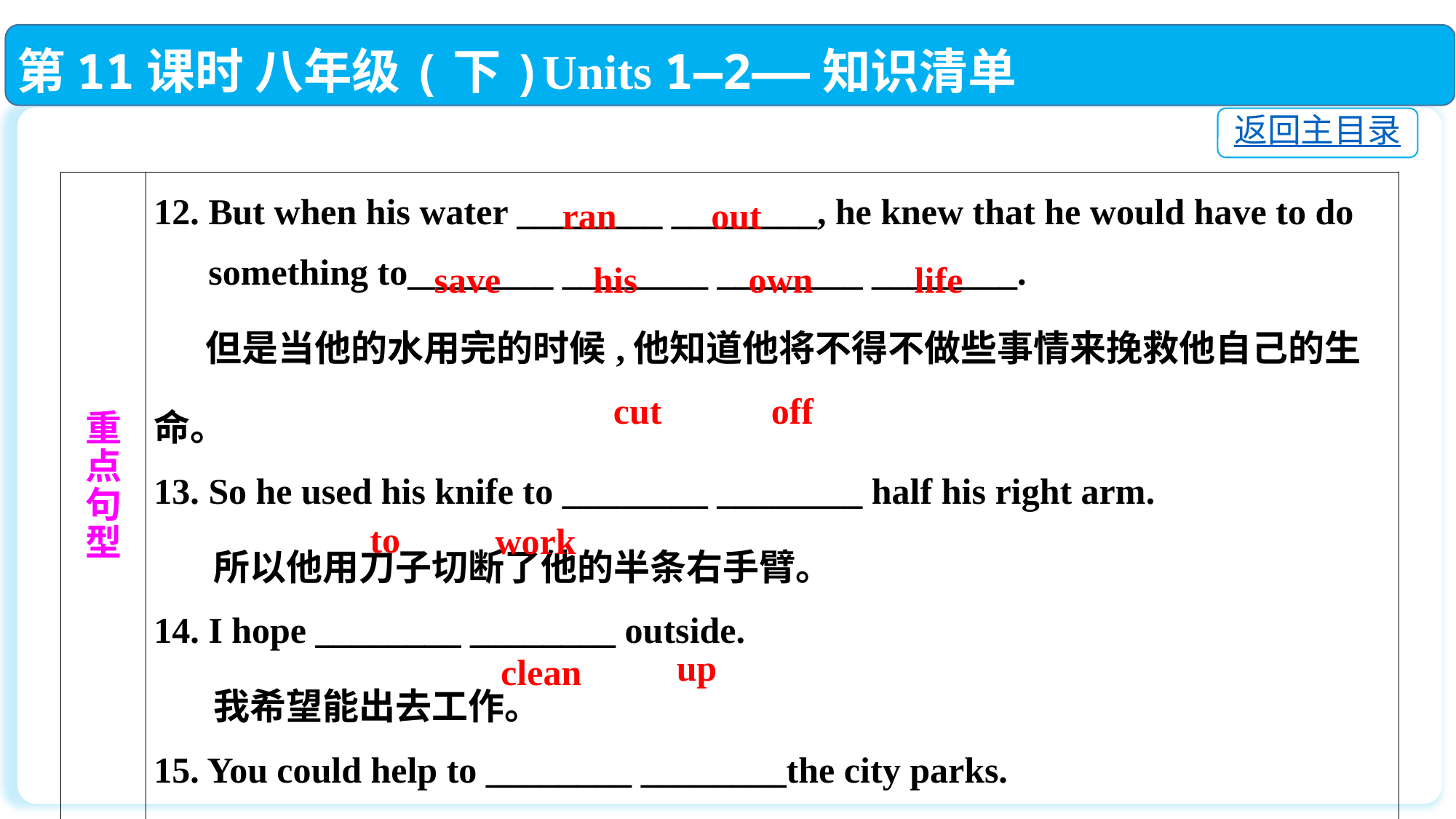

第11课时 八年级(下)Units 1—2——知识清单

返回主目录
| 重 点 句 型 | 12. But when his water \_\_\_\_\_\_\_\_ \_\_\_\_\_\_\_\_, he knew that he would have to do something to\_\_\_\_\_\_\_\_ \_\_\_\_\_\_\_\_ \_\_\_\_\_\_\_\_ \_\_\_\_\_\_\_\_. 但是当他的水用完的时候,他知道他将不得不做些事情来挽救他自己的生命。 13. So he used his knife to \_\_\_\_\_\_\_\_ \_\_\_\_\_\_\_\_ half his right arm. 所以他用刀子切断了他的半条右手臂。 14. I hope \_\_\_\_\_\_\_\_ \_\_\_\_\_\_\_\_ outside. 我希望能出去工作。 15. You could help to \_\_\_\_\_\_\_\_ \_\_\_\_\_\_\_\_the city parks. 你可以帮助打扫城市公园。 |
| --- | --- |
ran
out
save
his
own
life

cut
 off
to
work
up
clean